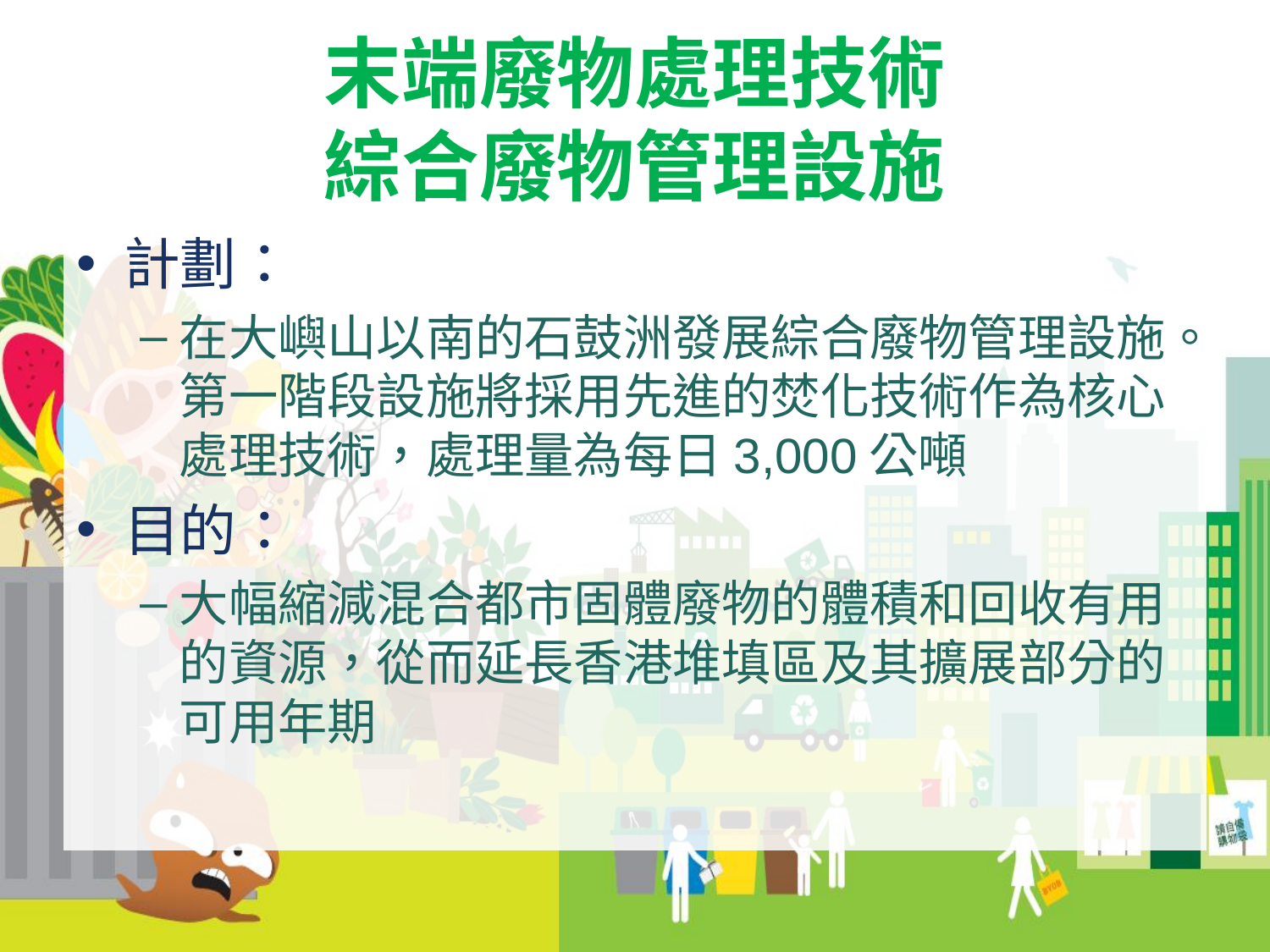

# 末端廢物處理技術 綜合廢物管理設施
計劃：
在大嶼山以南的石鼓洲發展綜合廢物管理設施。第一階段設施將採用先進的焚化技術作為核心處理技術，處理量為每日3,000公噸
目的：
大幅縮減混合都市固體廢物的體積和回收有用的資源，從而延長香港堆填區及其擴展部分的可用年期